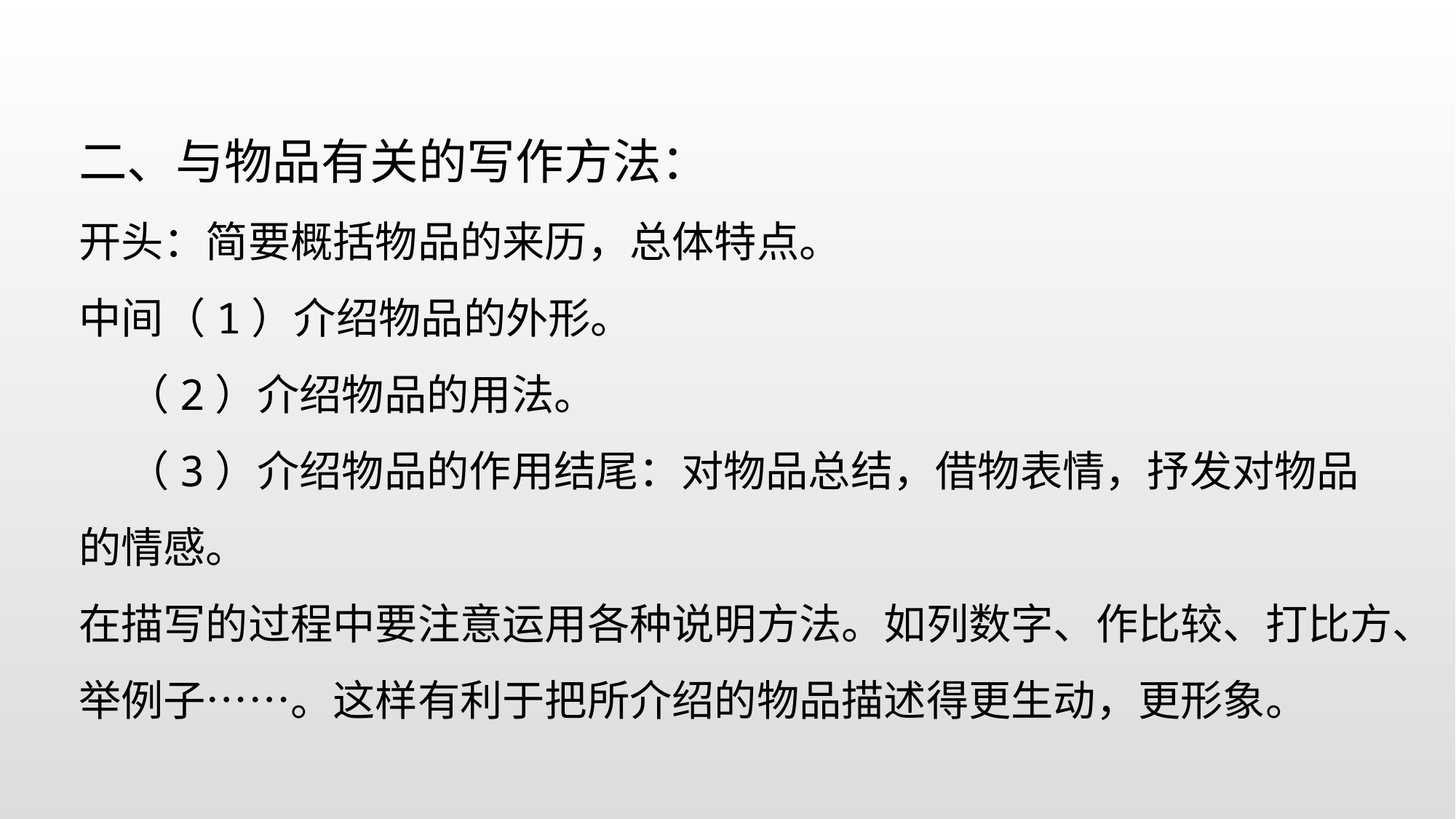

二、与物品有关的写作方法：
开头：简要概括物品的来历，总体特点。
中间（1）介绍物品的外形。
    （2）介绍物品的用法。
    （3）介绍物品的作用结尾：对物品总结，借物表情，抒发对物品的情感。
在描写的过程中要注意运用各种说明方法。如列数字、作比较、打比方、举例子……。这样有利于把所介绍的物品描述得更生动，更形象。